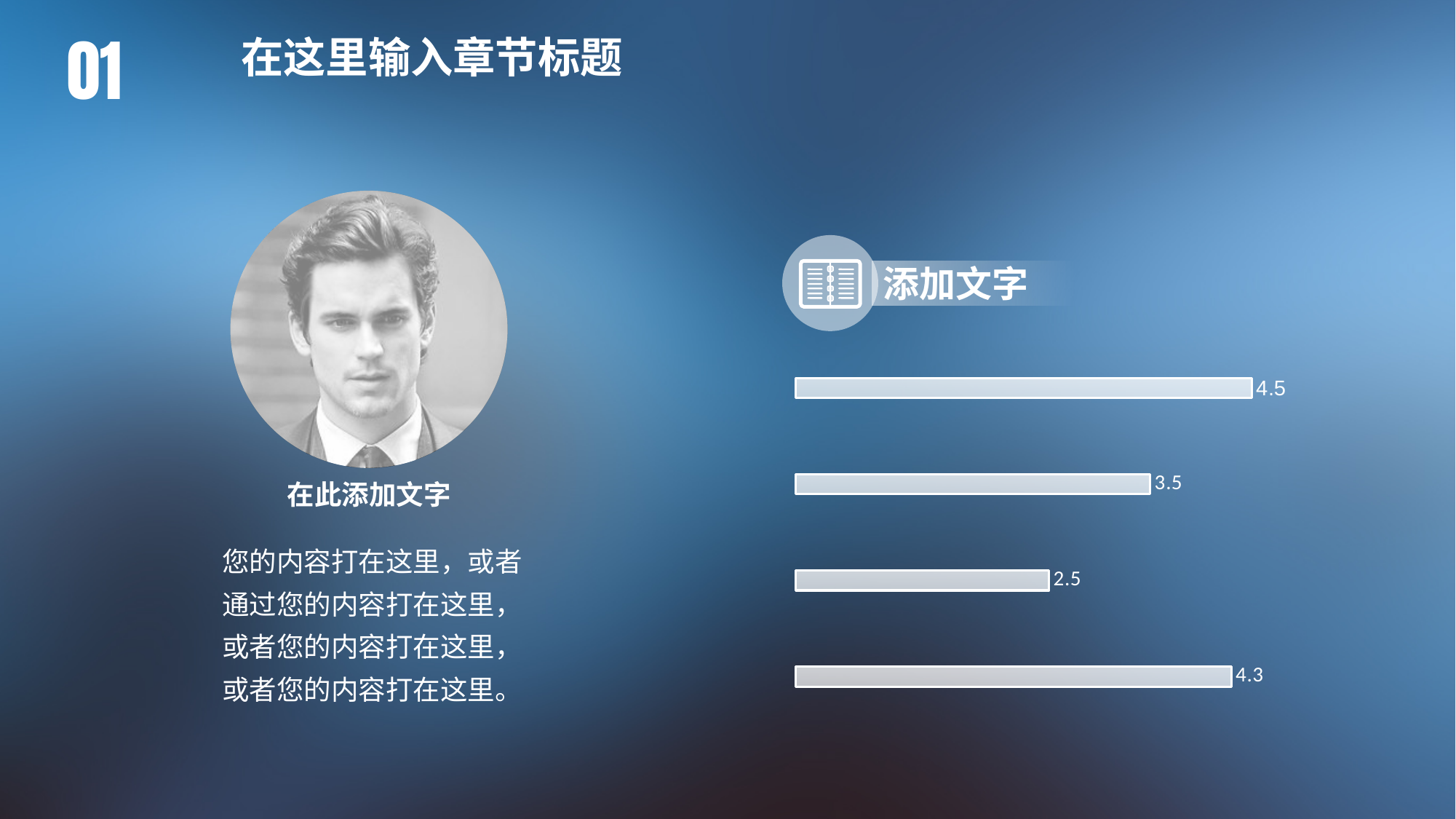

在这里输入章节标题
01

添加文字

### Chart

| Category | 系列 1 | 列1 | 列2 |
|---|---|---|---|
| 类别 1 | 4.3 | None | None |
| 类别 2 | 2.5 | None | None |
| 类别 3 | 3.5 | None | None |
| 类别 4 | 4.5 | None | None |

### Chart

| Category | 系列 1 | 列1 | 列2 |
|---|---|---|---|
| 类别 1 | 4.3 | None | None |
| 类别 2 | 2.5 | None | None |
| 类别 3 | 3.5 | None | None |
| 类别 4 | 4.5 | None | None |
在此添加文字
您的内容打在这里，或者通过您的内容打在这里，或者您的内容打在这里，或者您的内容打在这里。